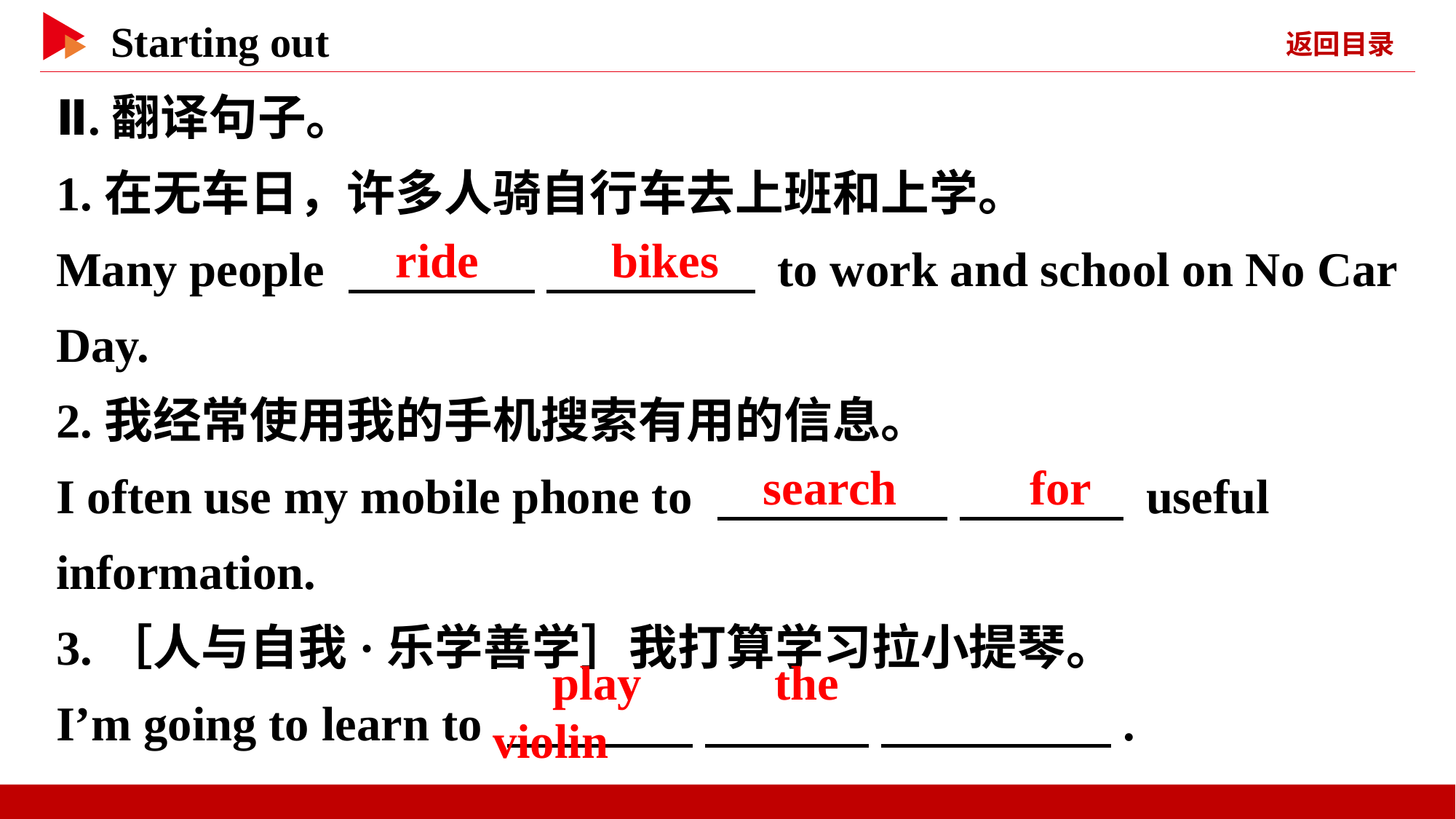

Ⅱ.翻译句子。
1.在无车日，许多人骑自行车去上班和上学。
Many people 　        　 　          　 to work and school on No Car Day.
2.我经常使用我的手机搜索有用的信息。
I often use my mobile phone to 　            　 　      　 useful information.
3.［人与自我·乐学善学］我打算学习拉小提琴。
I’m going to learn to 　        　 　      　 　            　.
　ride　 　bikes
　search　 　for
　play　 　the　 　violin